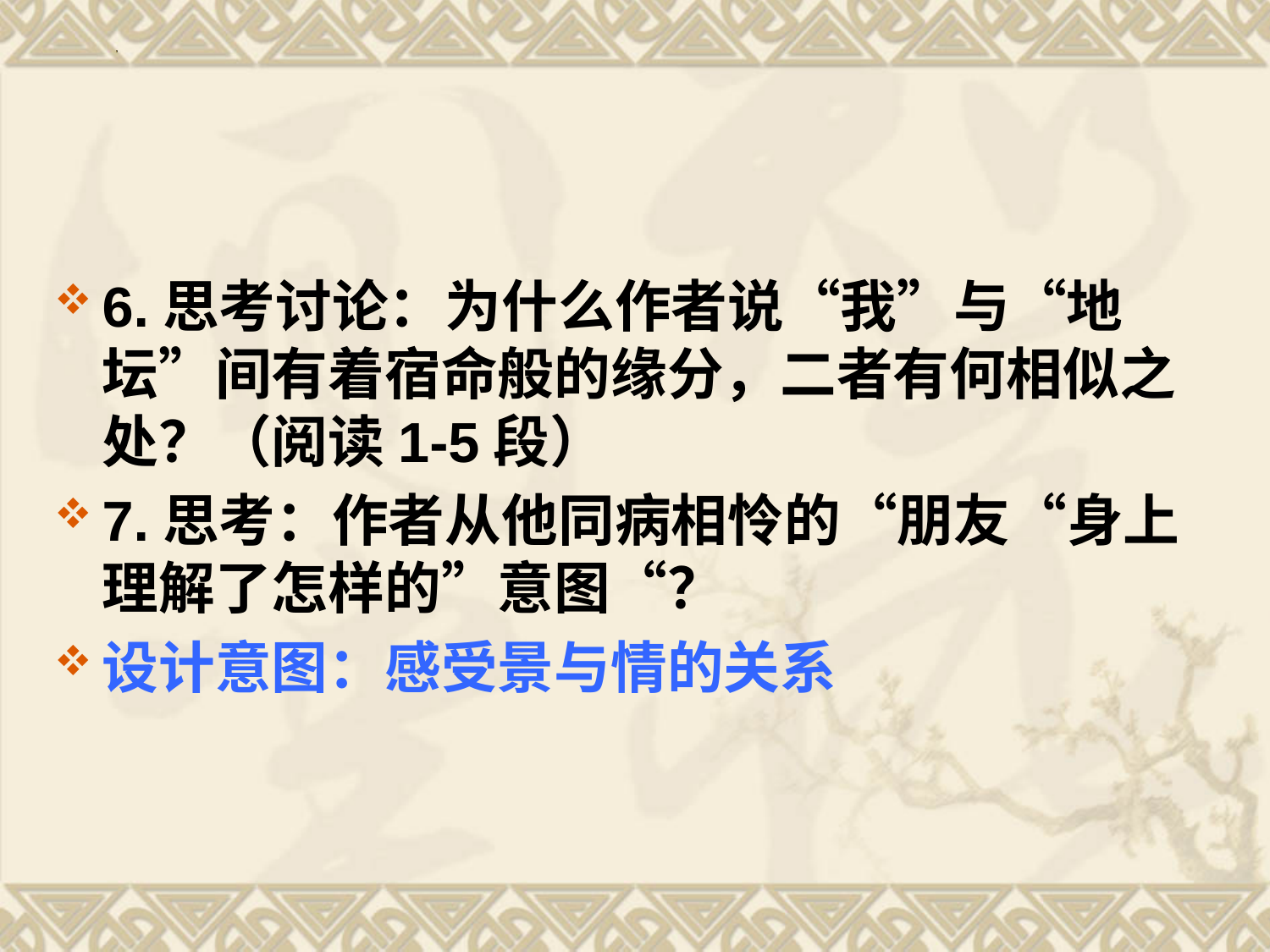

#
6.思考讨论：为什么作者说“我”与“地坛”间有着宿命般的缘分，二者有何相似之处？（阅读1-5段）
7.思考：作者从他同病相怜的“朋友“身上理解了怎样的”意图“？
设计意图：感受景与情的关系